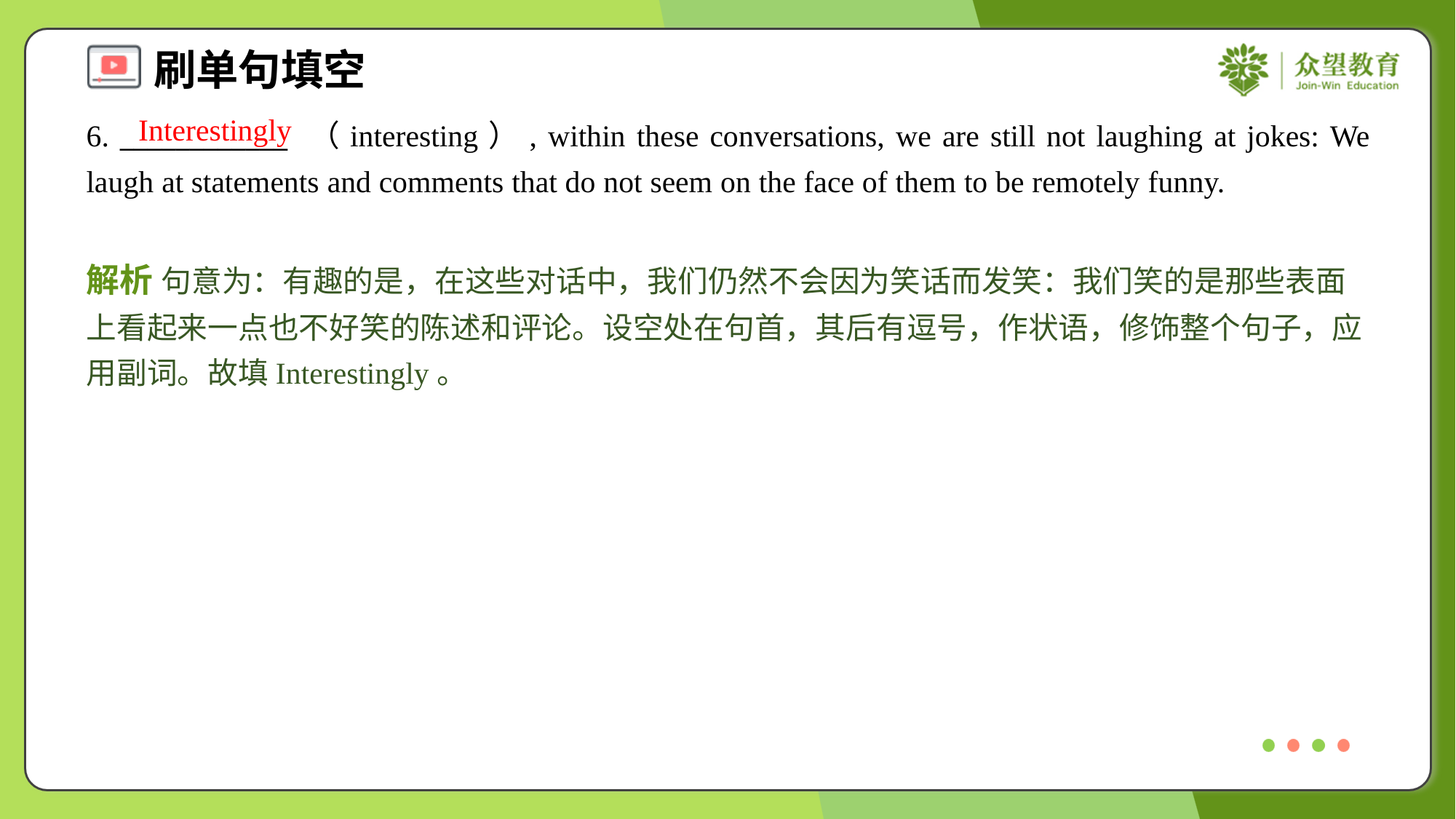

Interestingly
6. ____________ （interesting）, within these conversations, we are still not laughing at jokes: We laugh at statements and comments that do not seem on the face of them to be remotely funny.
解析 句意为：有趣的是，在这些对话中，我们仍然不会因为笑话而发笑：我们笑的是那些表面上看起来一点也不好笑的陈述和评论。设空处在句首，其后有逗号，作状语，修饰整个句子，应用副词。故填Interestingly。